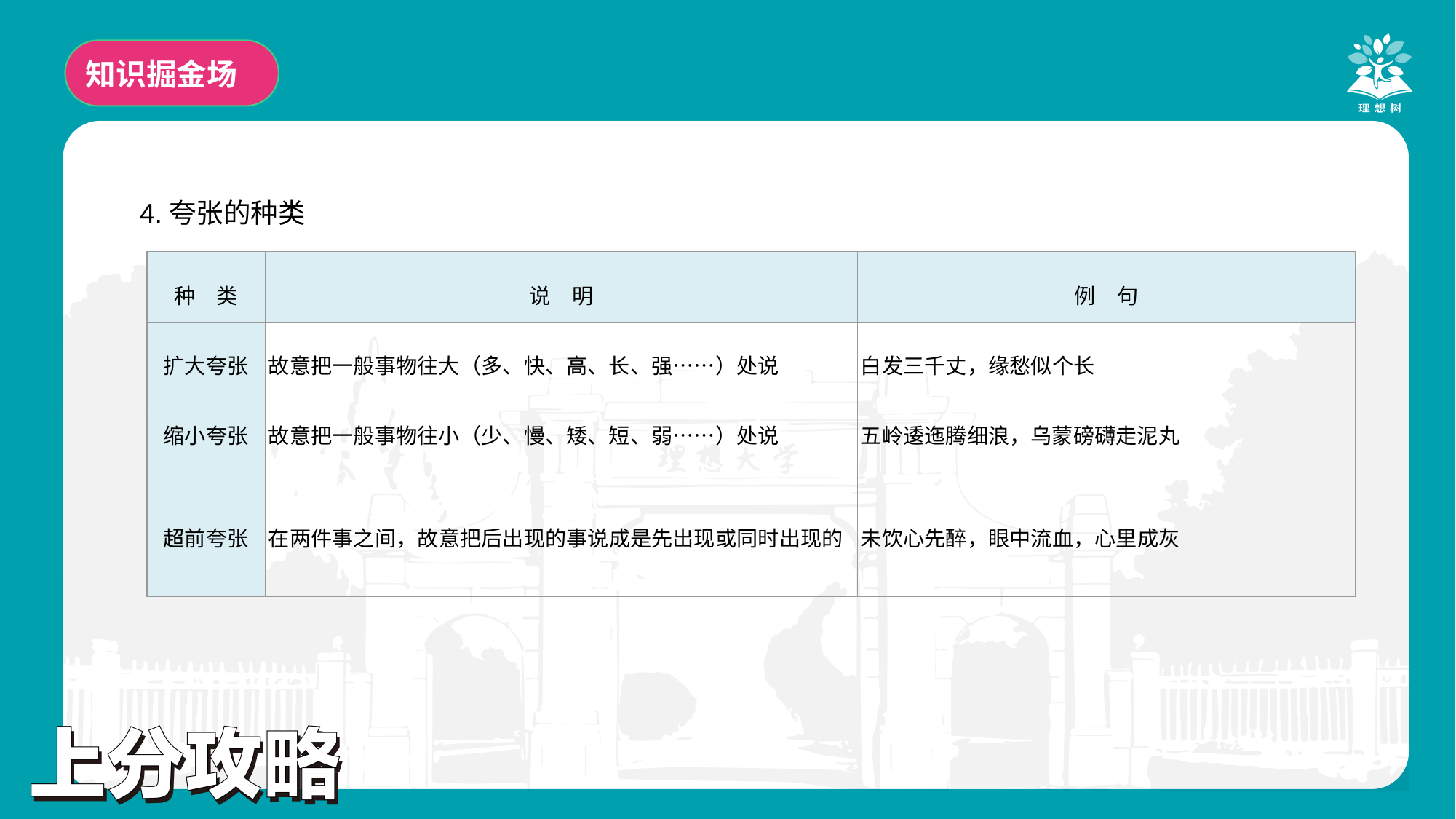

知识掘金场
4.夸张的种类
| 种　类 | 说　明 | 例　句 |
| --- | --- | --- |
| 扩大夸张 | 故意把一般事物往大（多、快、高、长、强……）处说 | 白发三千丈，缘愁似个长 |
| 缩小夸张 | 故意把一般事物往小（少、慢、矮、短、弱……）处说 | 五岭逶迤腾细浪，乌蒙磅礴走泥丸 |
| 超前夸张 | 在两件事之间，故意把后出现的事说成是先出现或同时出现的 | 未饮心先醉，眼中流血，心里成灰 |